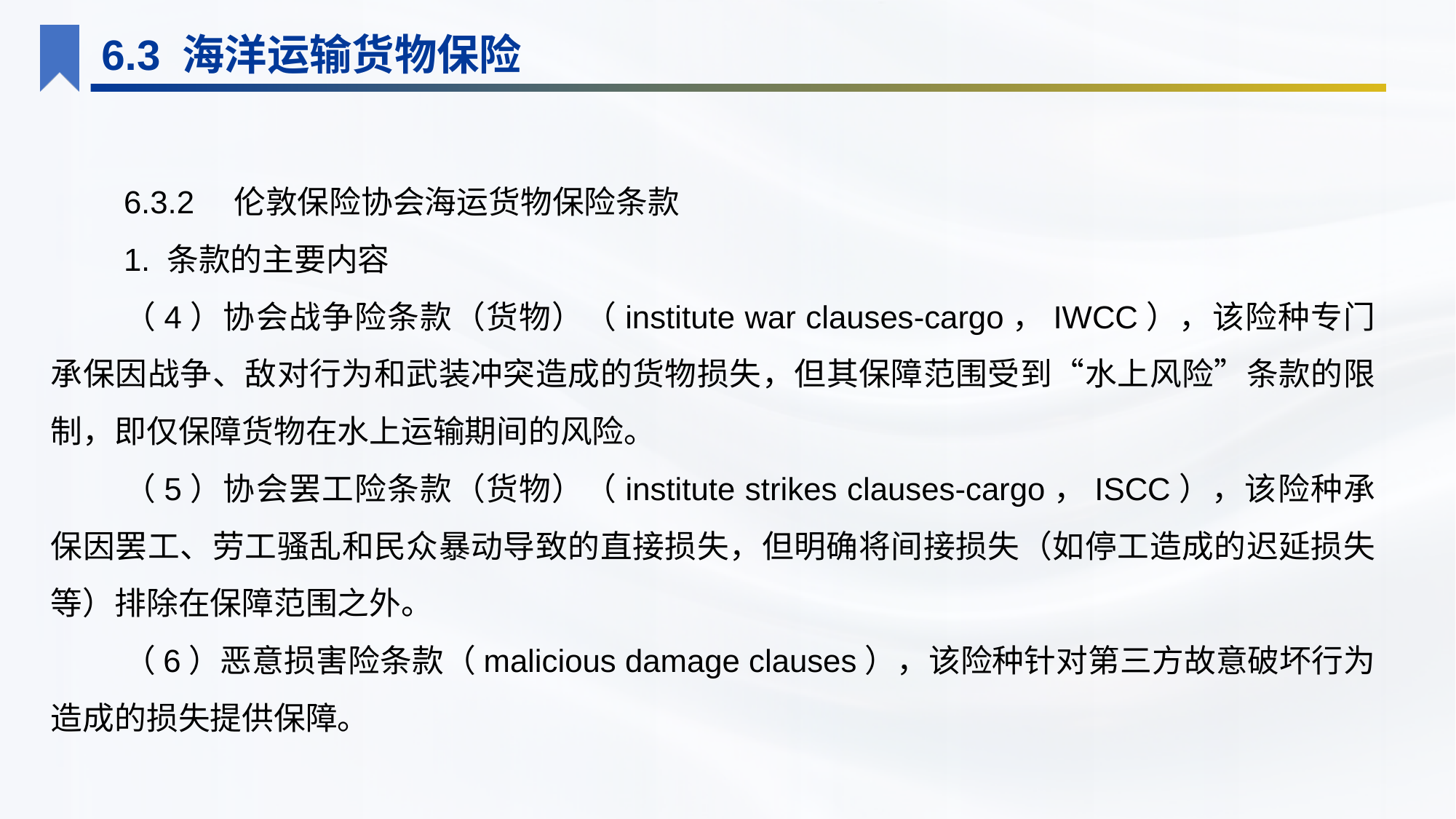

6.3 海洋运输货物保险
6.3.2　伦敦保险协会海运货物保险条款
1. 条款的主要内容
（4）协会战争险条款（货物）（institute war clauses-cargo，IWCC），该险种专门承保因战争、敌对行为和武装冲突造成的货物损失，但其保障范围受到“水上风险”条款的限制，即仅保障货物在水上运输期间的风险。
（5）协会罢工险条款（货物）（institute strikes clauses-cargo，ISCC），该险种承保因罢工、劳工骚乱和民众暴动导致的直接损失，但明确将间接损失（如停工造成的迟延损失等）排除在保障范围之外。
（6）恶意损害险条款（malicious damage clauses），该险种针对第三方故意破坏行为造成的损失提供保障。